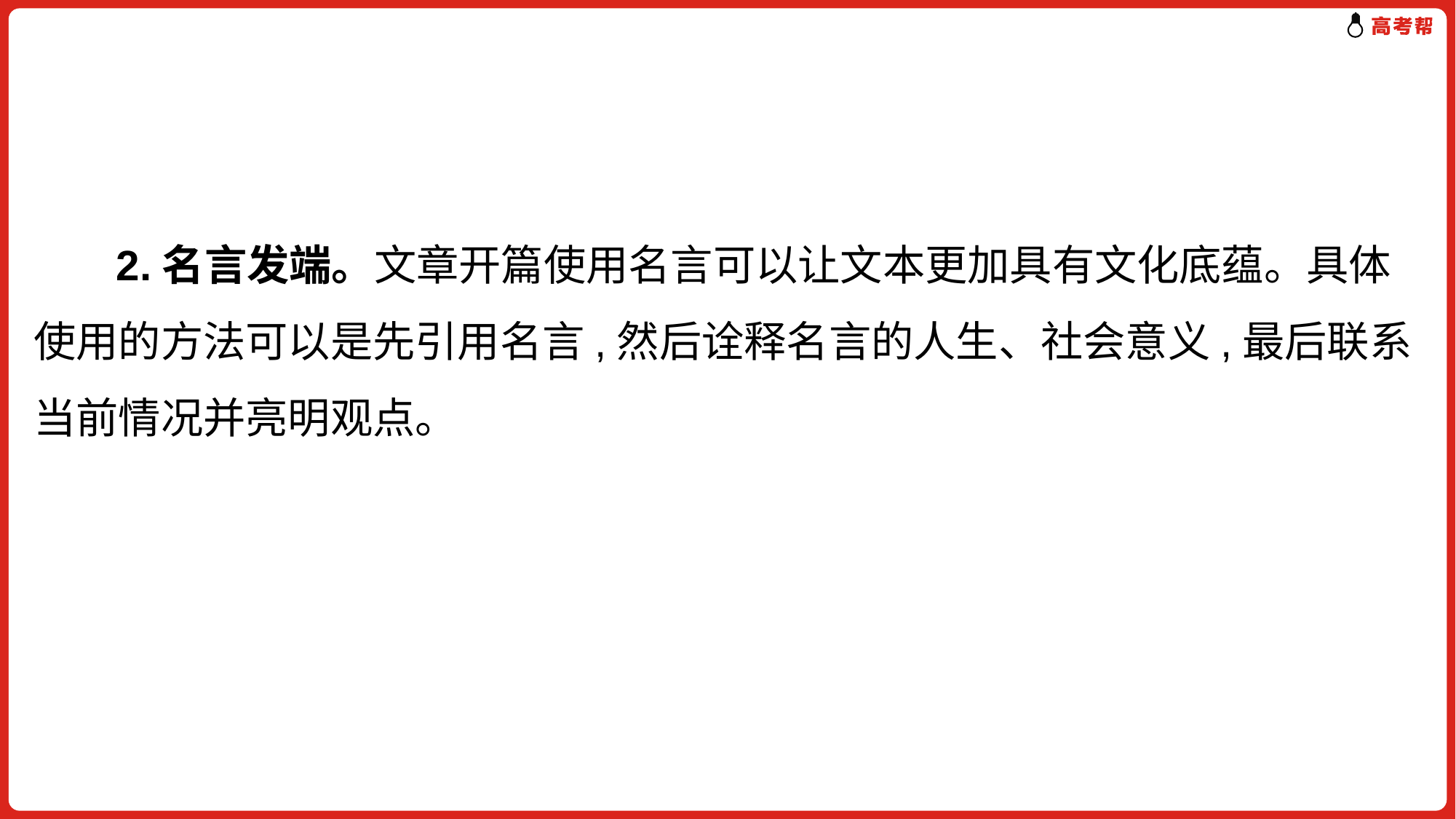

2.名言发端。文章开篇使用名言可以让文本更加具有文化底蕴。具体使用的方法可以是先引用名言,然后诠释名言的人生、社会意义,最后联系当前情况并亮明观点。